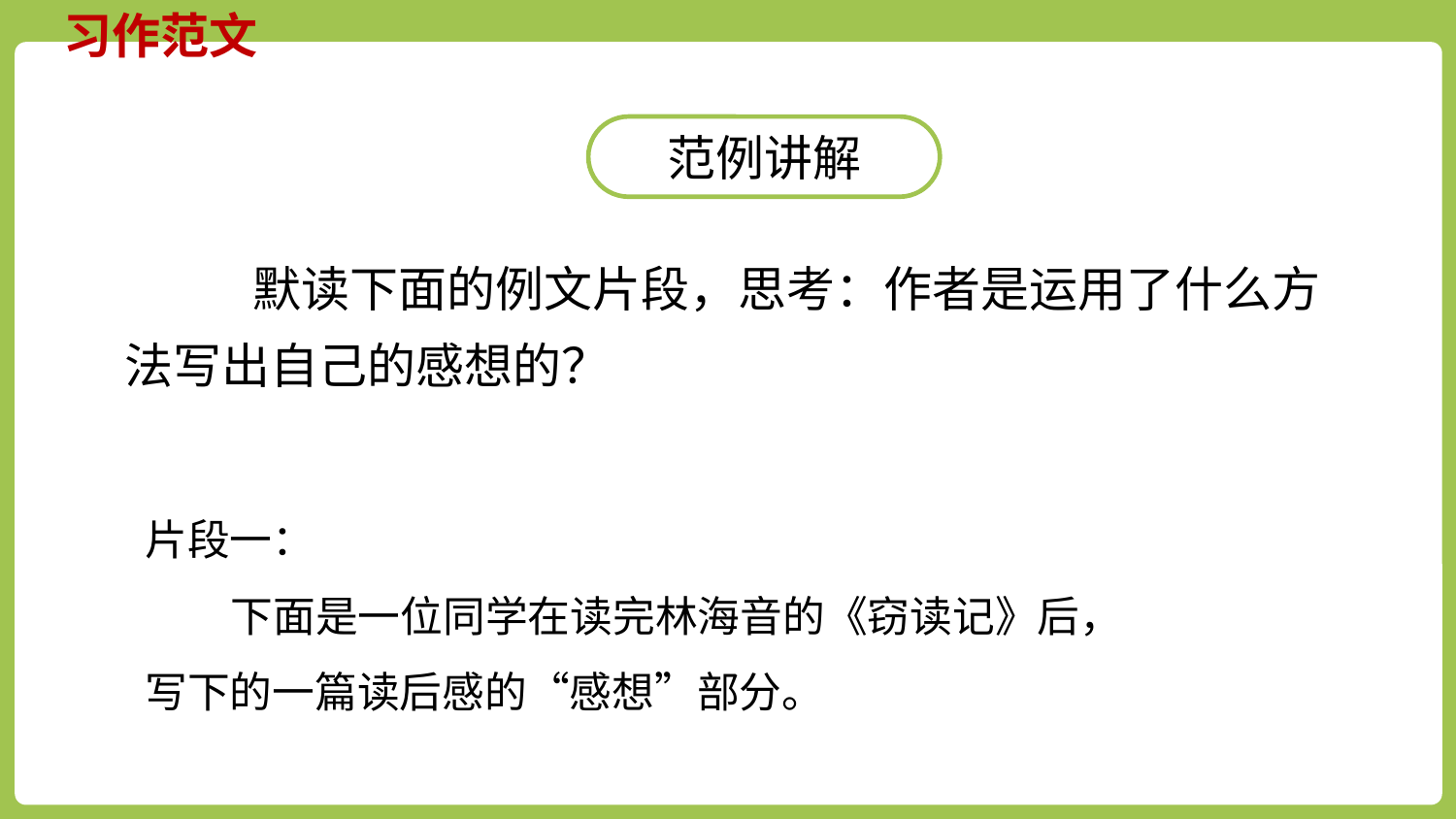

习作范文
范例讲解
    默读下面的例文片段，思考：作者是运用了什么方法写出自己的感想的？
片段一：
        下面是一位同学在读完林海音的《窃读记》后，写下的一篇读后感的“感想”部分。